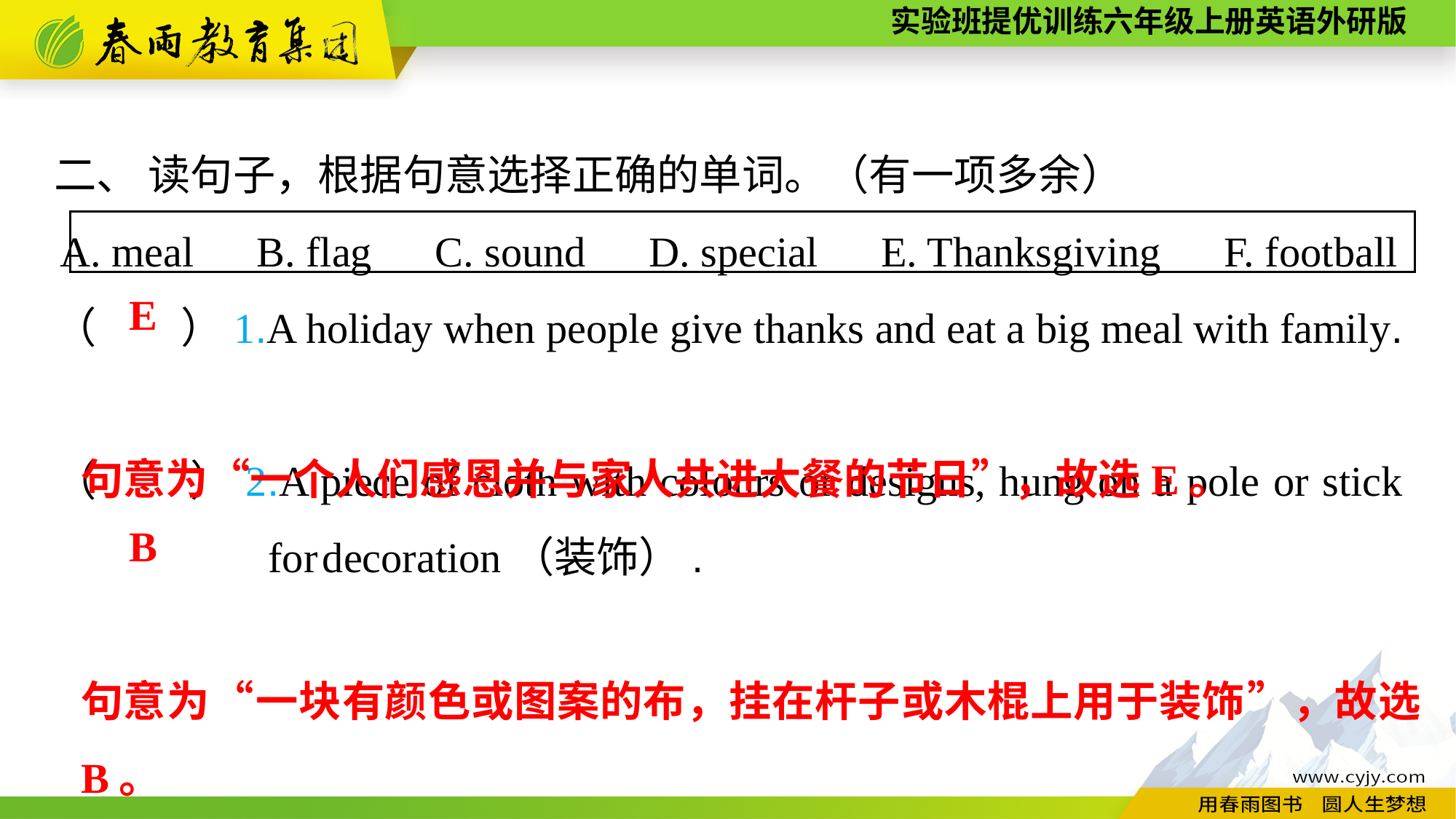

二、 读句子，根据句意选择正确的单词。（有一项多余）
A. meal　B. flag　C. sound　D. special　E. Thanksgiving　F. football
（　　）1.A holiday when people give thanks and eat a big meal with family.

（　　）2.A piece of cloth with colours or designs, hung on a pole or stick for decoration（装饰）.

E
句意为“一个人们感恩并与家人共进大餐的节日”，故选E。
B
句意为“一块有颜色或图案的布，挂在杆子或木棍上用于装饰”，故选B。